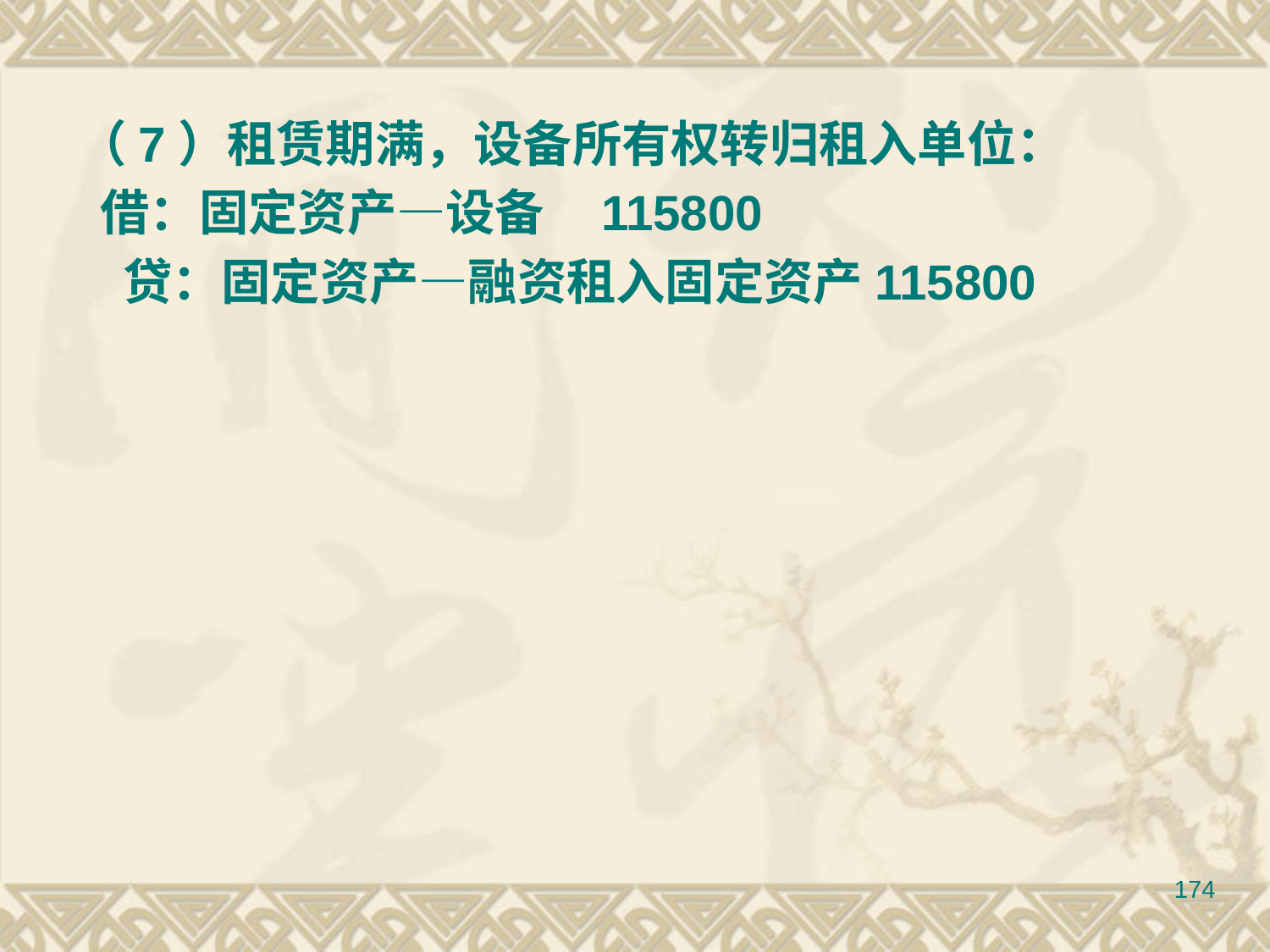

（7）租赁期满，设备所有权转归租入单位：
 借：固定资产—设备    115800
   贷：固定资产—融资租入固定资产115800
174